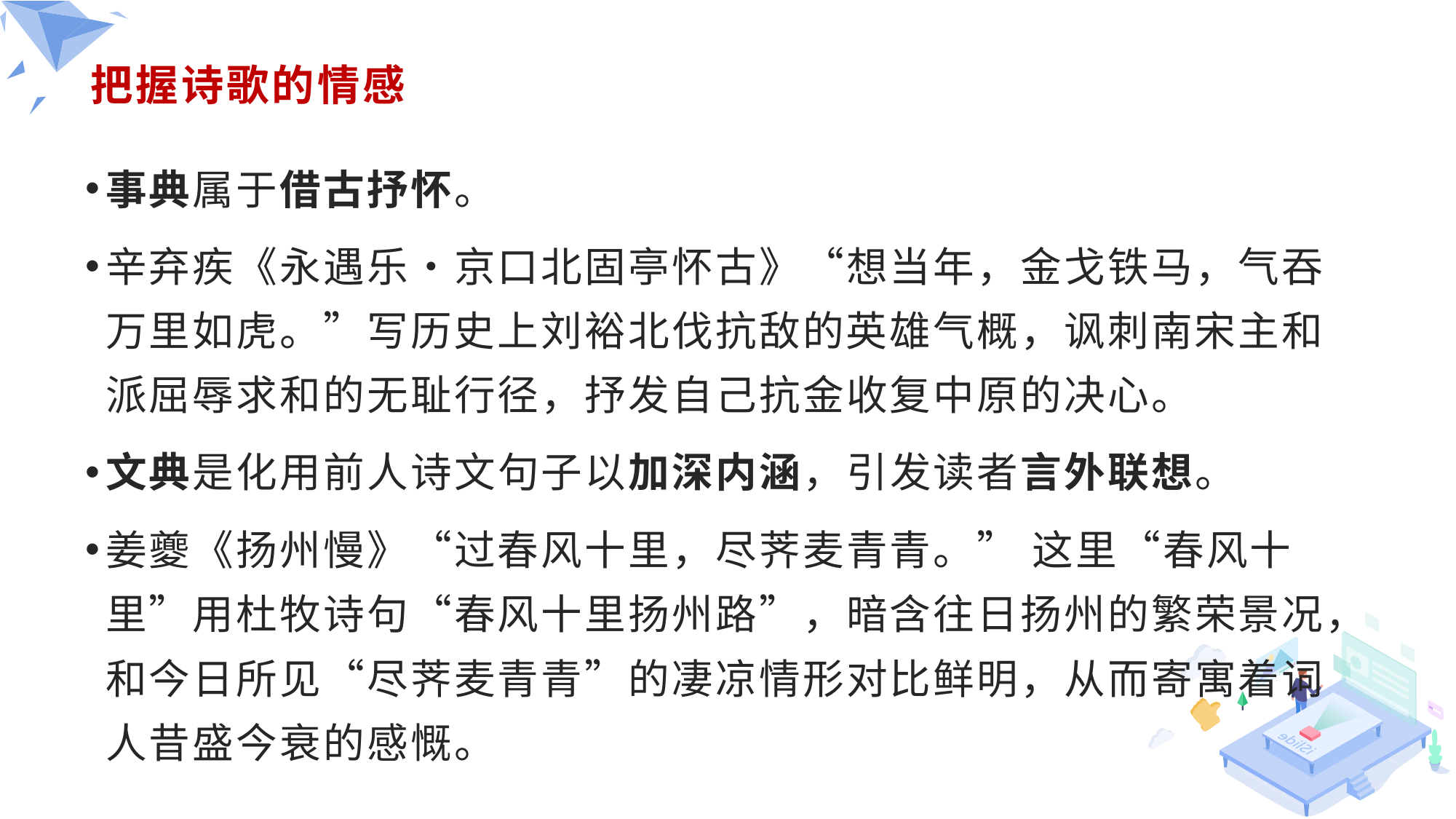

# 把握诗歌的情感
事典属于借古抒怀。
辛弃疾《永遇乐•京口北固亭怀古》“想当年，金戈铁马，气吞万里如虎。”写历史上刘裕北伐抗敌的英雄气概，讽刺南宋主和派屈辱求和的无耻行径，抒发自己抗金收复中原的决心。
文典是化用前人诗文句子以加深内涵，引发读者言外联想。
姜夔《扬州慢》“过春风十里，尽荠麦青青。” 这里“春风十里”用杜牧诗句“春风十里扬州路”，暗含往日扬州的繁荣景况，和今日所见“尽荠麦青青”的凄凉情形对比鲜明，从而寄寓着词人昔盛今衰的感慨。